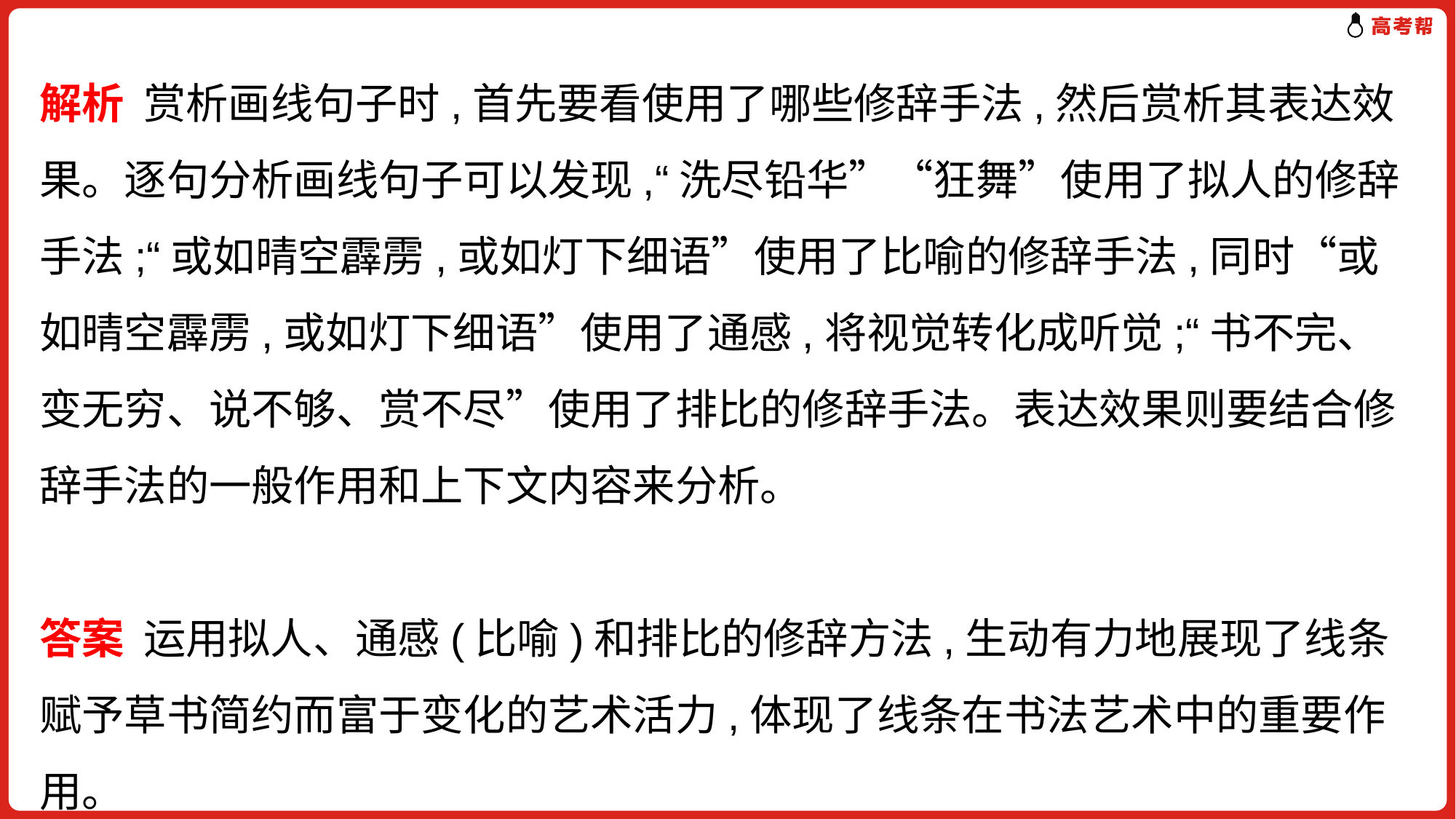

解析  赏析画线句子时,首先要看使用了哪些修辞手法,然后赏析其表达效果。逐句分析画线句子可以发现,“洗尽铅华”“狂舞”使用了拟人的修辞手法;“或如晴空霹雳,或如灯下细语”使用了比喻的修辞手法,同时“或如晴空霹雳,或如灯下细语”使用了通感,将视觉转化成听觉;“书不完、变无穷、说不够、赏不尽”使用了排比的修辞手法。表达效果则要结合修辞手法的一般作用和上下文内容来分析。

答案  运用拟人、通感(比喻)和排比的修辞方法,生动有力地展现了线条赋予草书简约而富于变化的艺术活力,体现了线条在书法艺术中的重要作用。